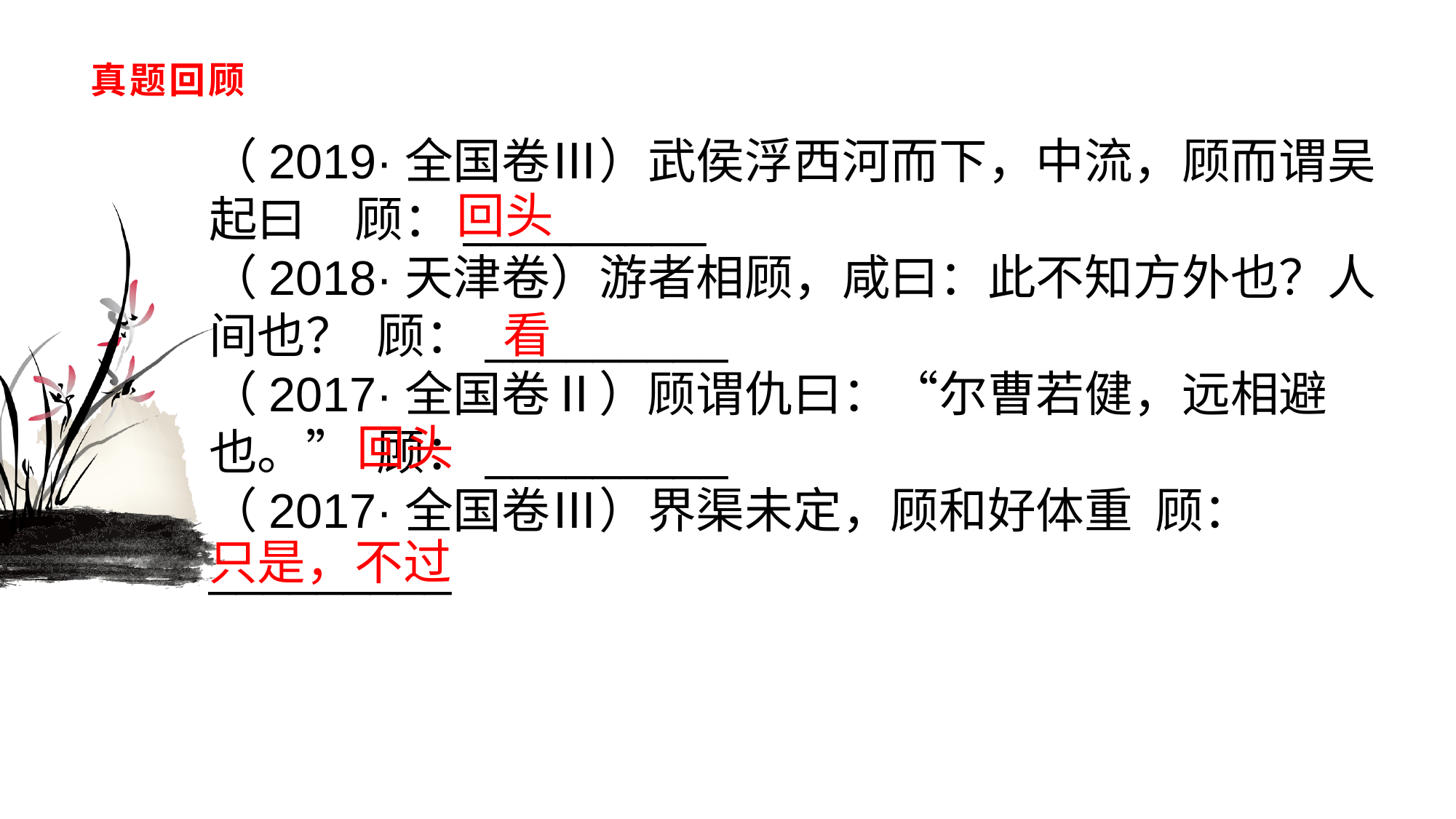

# 真题回顾
（2019·全国卷Ⅲ）武侯浮西河而下，中流，顾而谓吴起曰　顾：_________（2018·天津卷）游者相顾，咸曰：此不知方外也？人间也？  顾：_________（2017·全国卷Ⅱ）顾谓仇曰：“尔曹若健，远相避也。”  顾：_________（2017·全国卷Ⅲ）界渠未定，顾和好体重  顾：_________
回头
看
回头
只是，不过